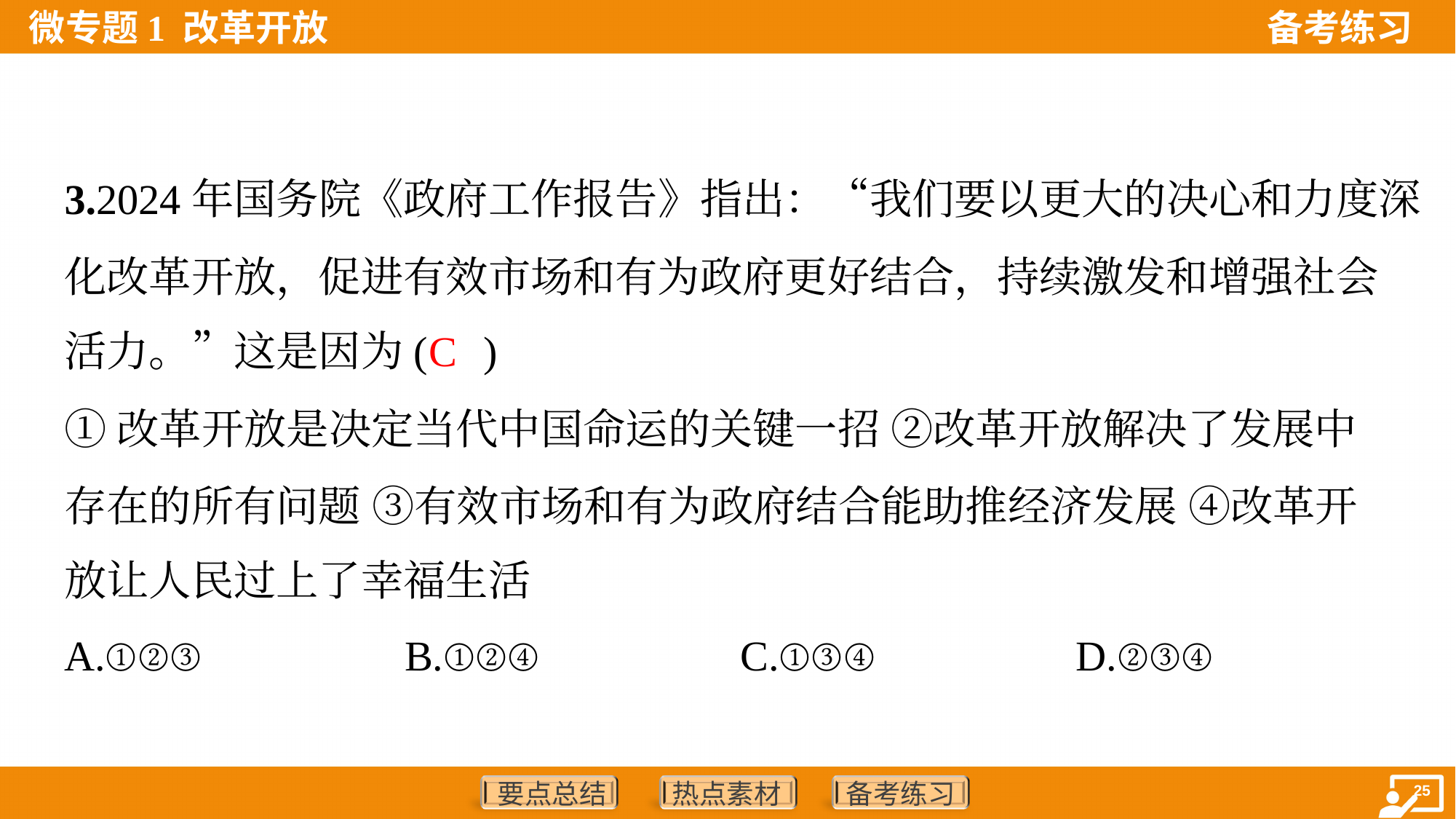

3.2024年国务院《政府工作报告》指出：“我们要以更大的决心和力度深
化改革开放，促进有效市场和有为政府更好结合，持续激发和增强社会
活力。”这是因为(     )
C
①改革开放是决定当代中国命运的关键一招 ②改革开放解决了发展中
存在的所有问题 ③有效市场和有为政府结合能助推经济发展 ④改革开
放让人民过上了幸福生活
A.①②③	B.①②④	C.①③④	D.②③④